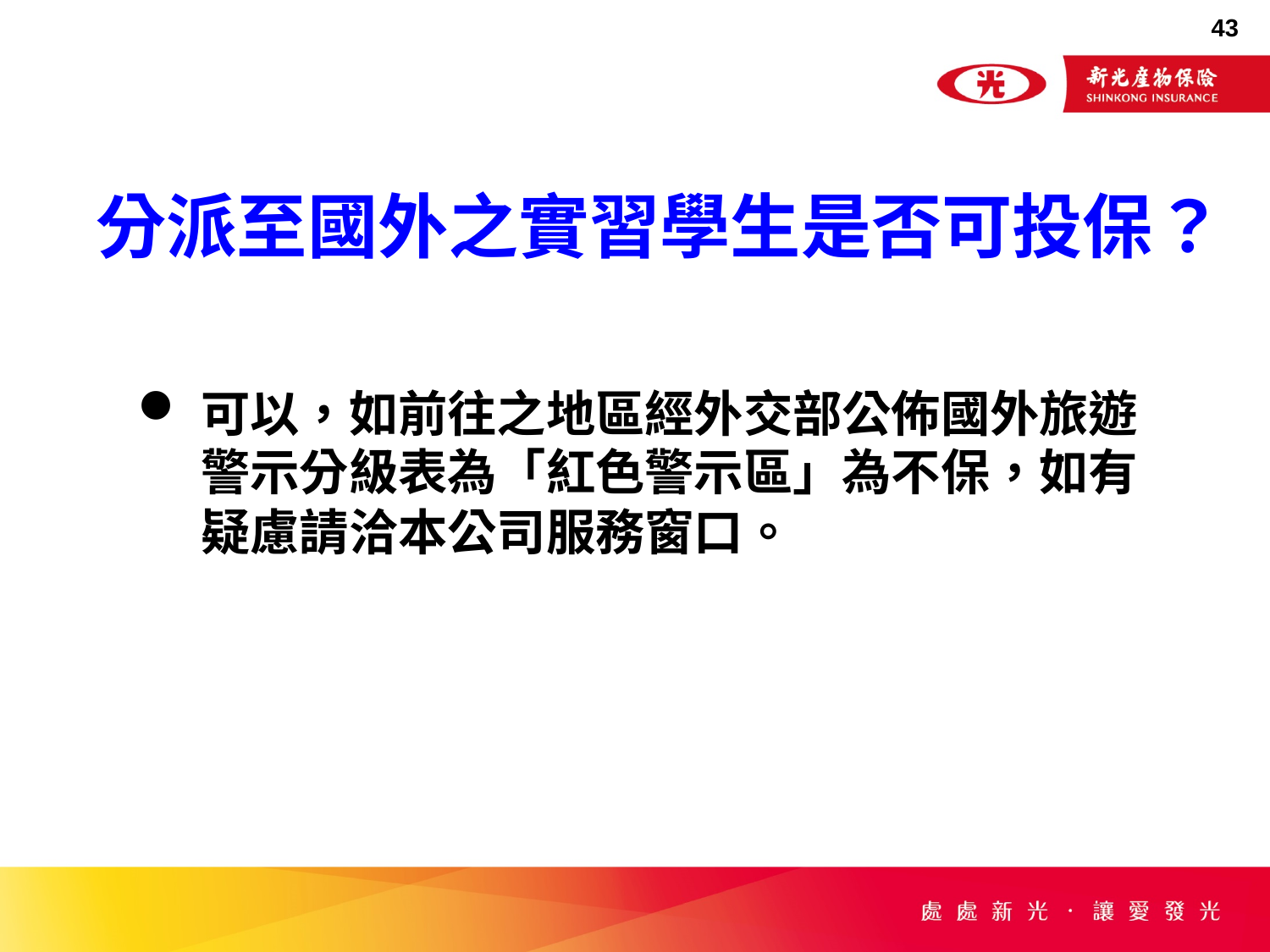

分派至國外之實習學生是否可投保？
可以，如前往之地區經外交部公佈國外旅遊警示分級表為「紅色警示區」為不保，如有疑慮請洽本公司服務窗口。